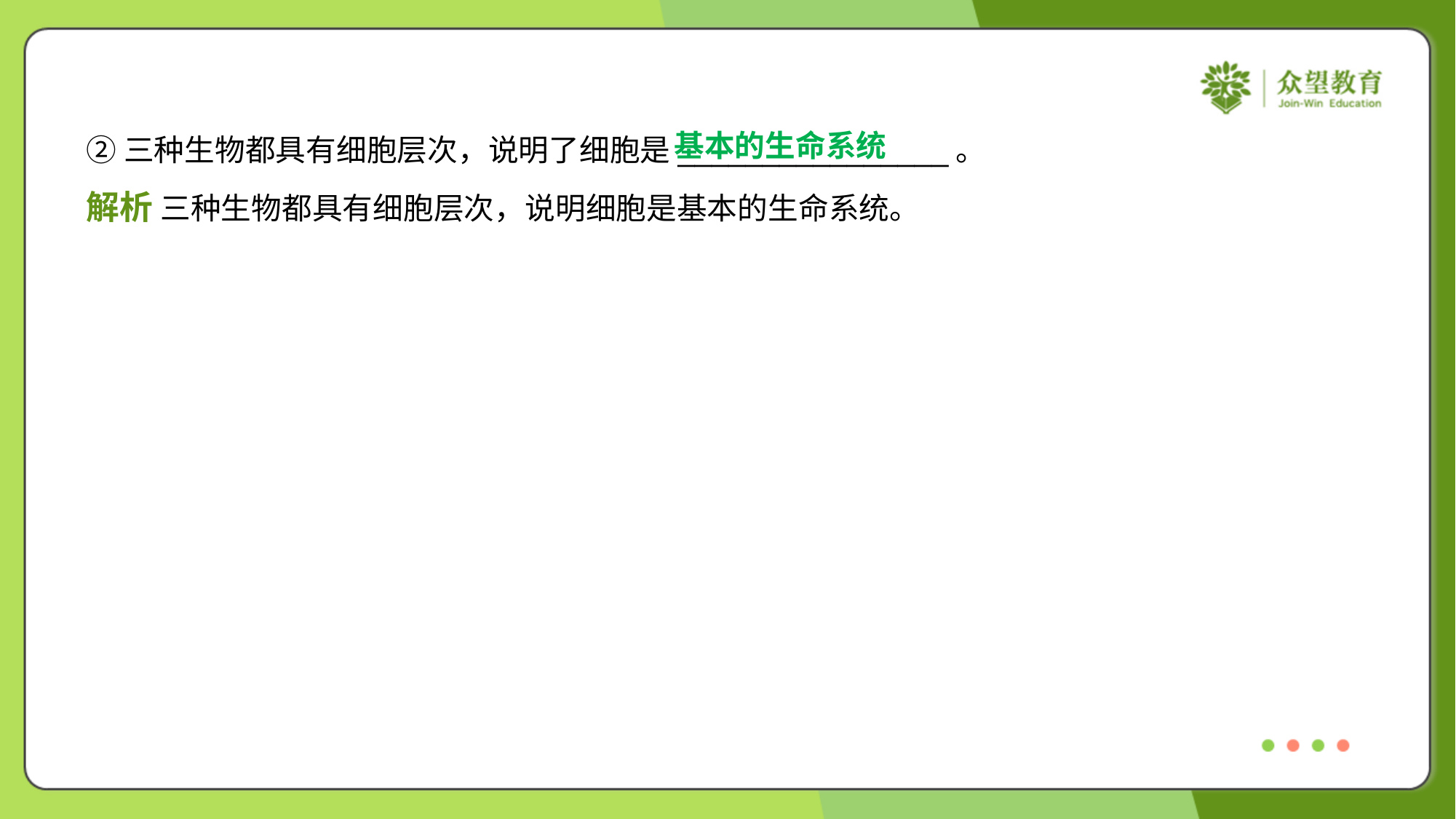

基本的生命系统
②三种生物都具有细胞层次，说明了细胞是________________。
解析 三种生物都具有细胞层次，说明细胞是基本的生命系统。